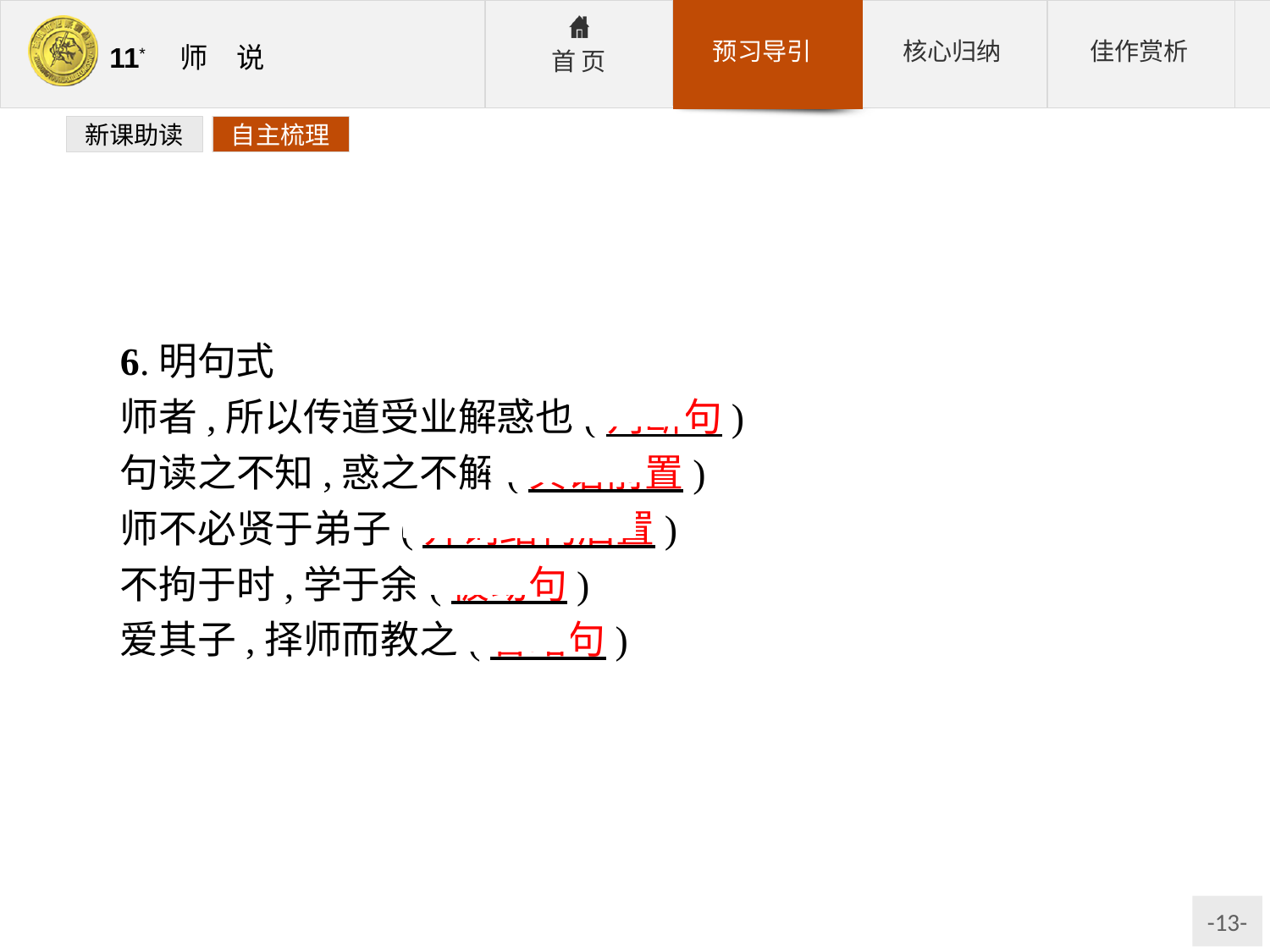

新课助读
自主梳理
6.明句式
师者,所以传道受业解惑也(判断句)
句读之不知,惑之不解(宾语前置)
师不必贤于弟子(介词结构后置)
不拘于时,学于余(被动句)
爱其子,择师而教之(省略句)